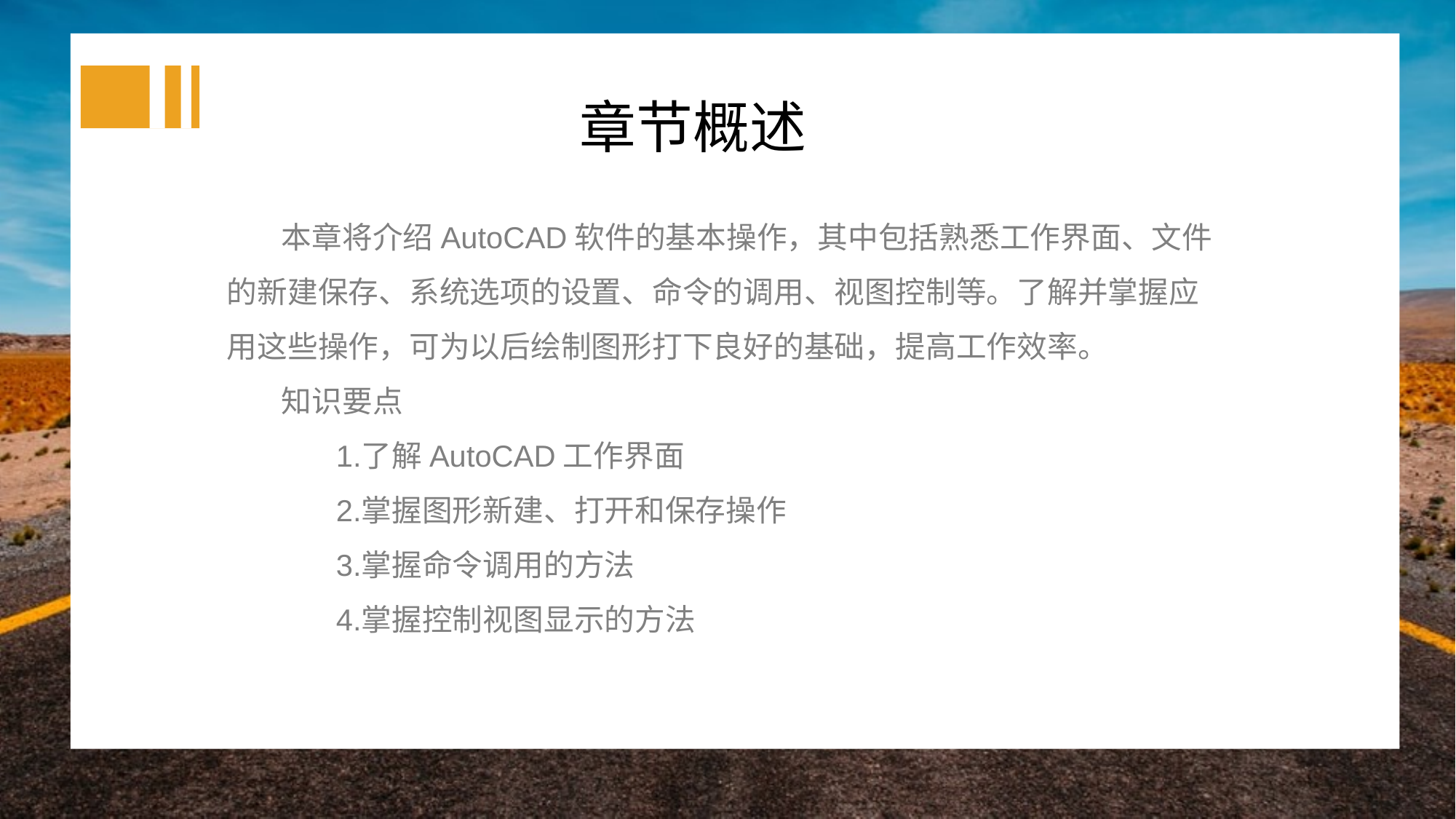

章节概述
本章将介绍AutoCAD软件的基本操作，其中包括熟悉工作界面、文件的新建保存、系统选项的设置、命令的调用、视图控制等。了解并掌握应用这些操作，可为以后绘制图形打下良好的基础，提高工作效率。
知识要点
了解AutoCAD工作界面
掌握图形新建、打开和保存操作
掌握命令调用的方法
掌握控制视图显示的方法